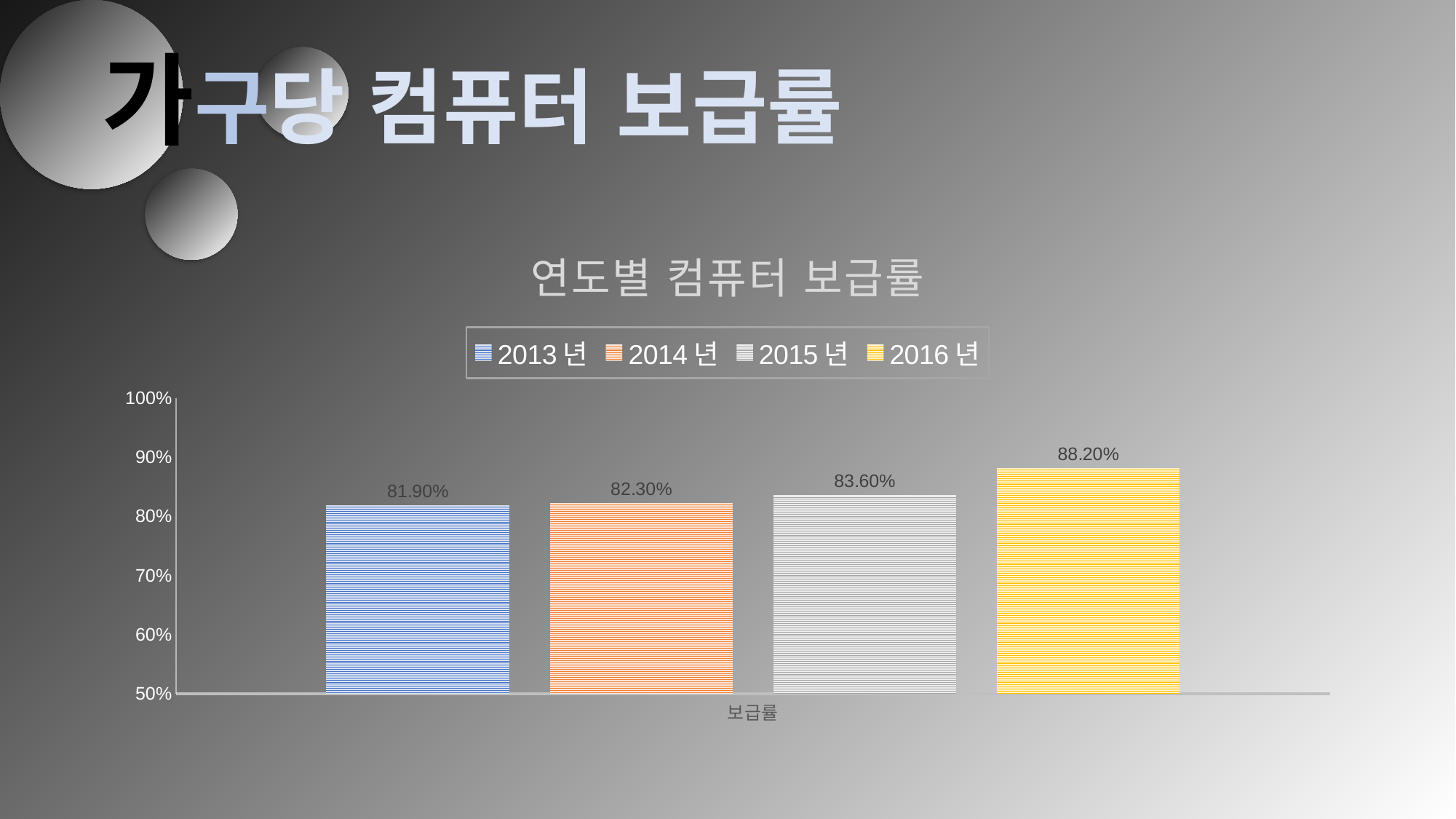

# 가구당 컴퓨터 보급률

### Chart: 연도별 컴퓨터 보급률

| Category | 2013년 | 2014년 | 2015년 | 2016년 |
|---|---|---|---|---|
| 보급률 | 0.819 | 0.823 | 0.836 | 0.882 |